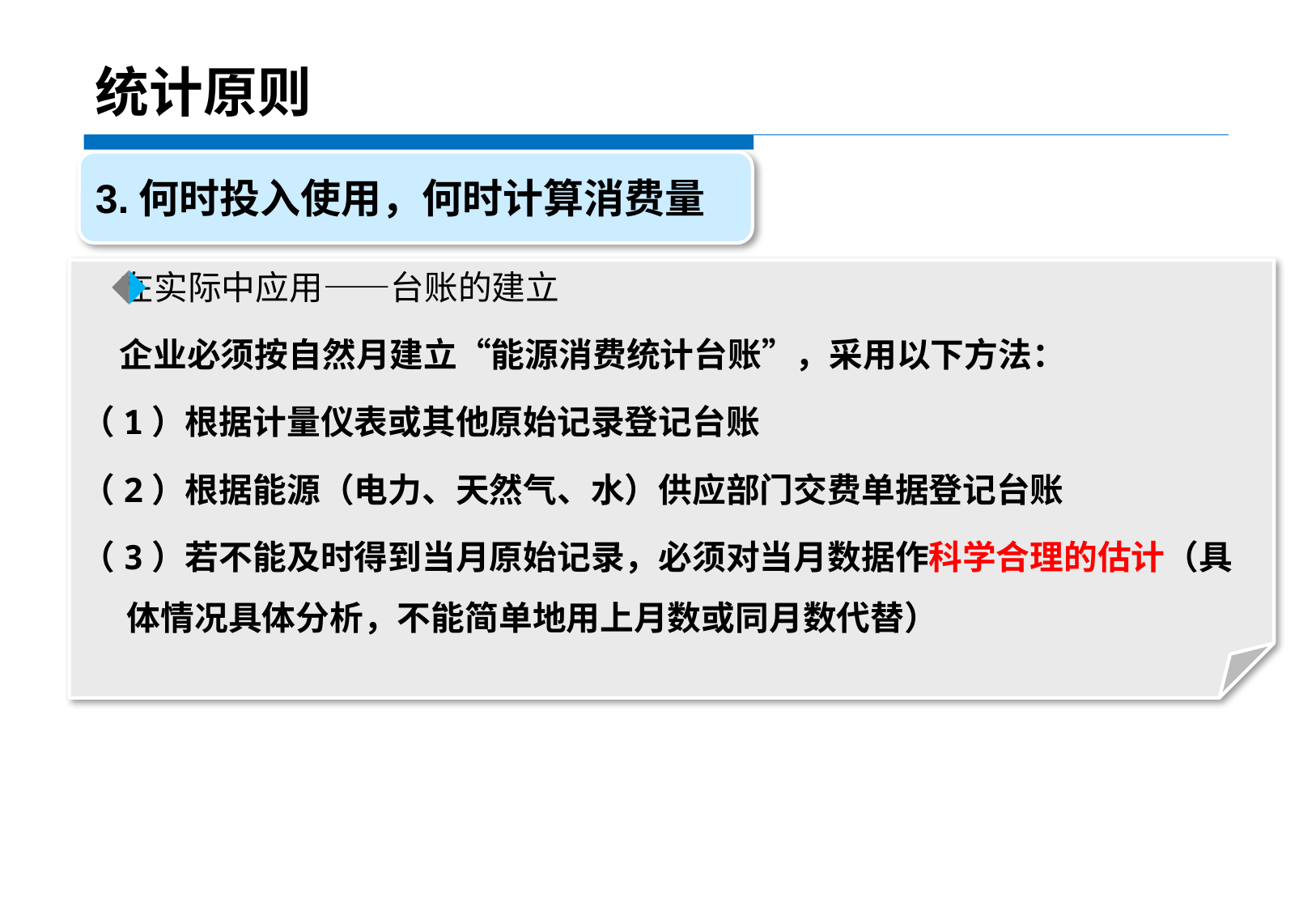

统计原则
3.何时投入使用，何时计算消费量
    在实际中应用——台账的建立
    企业必须按自然月建立“能源消费统计台账”，采用以下方法：
（1）根据计量仪表或其他原始记录登记台账
（2）根据能源（电力、天然气、水）供应部门交费单据登记台账
（3）若不能及时得到当月原始记录，必须对当月数据作科学合理的估计（具体情况具体分析，不能简单地用上月数或同月数代替）